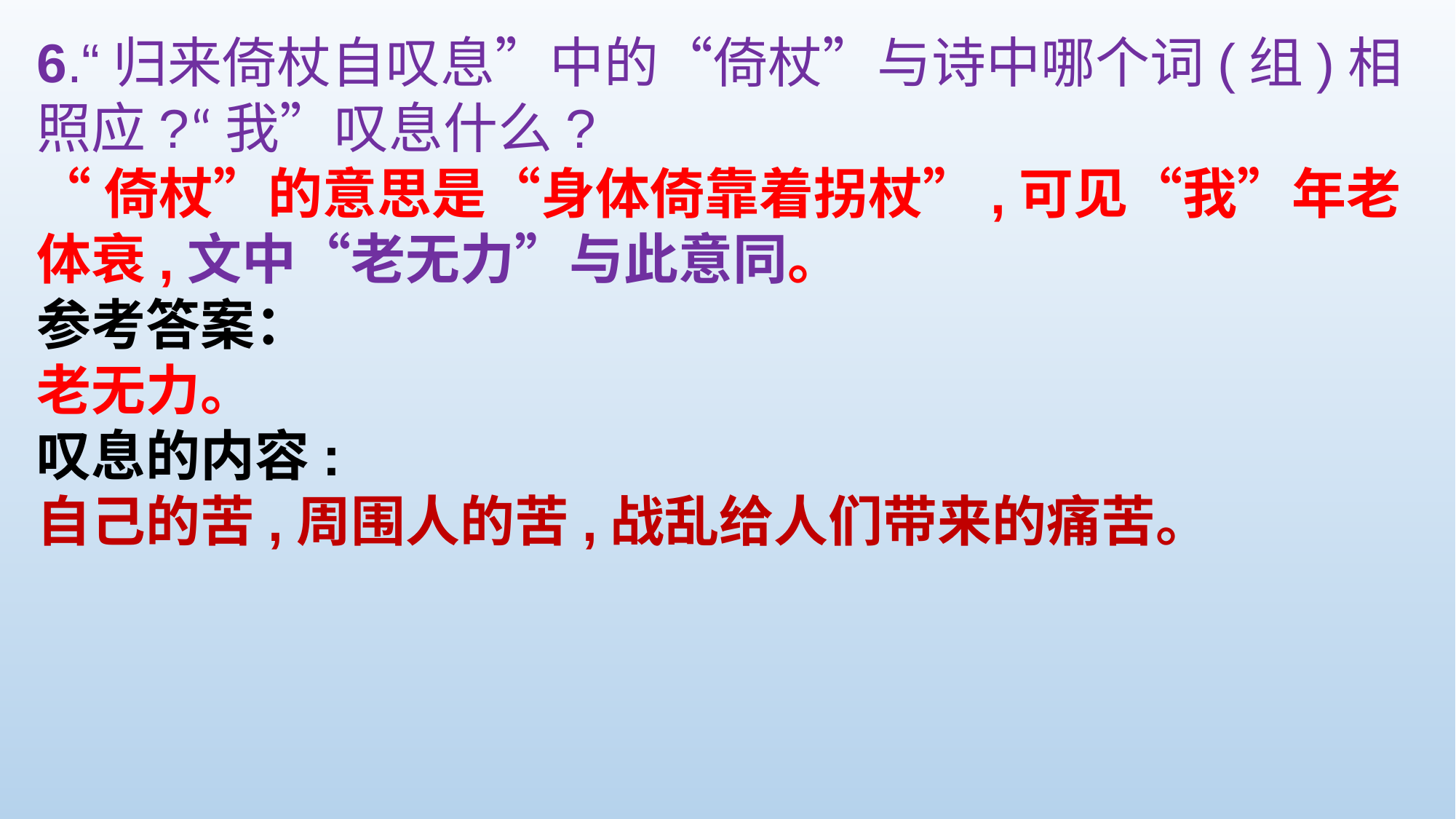

6.“归来倚杖自叹息”中的“倚杖”与诗中哪个词(组)相照应?“我”叹息什么?
“倚杖”的意思是“身体倚靠着拐杖”,可见“我”年老体衰,文中“老无力”与此意同。
参考答案：
老无力。
叹息的内容:
自己的苦,周围人的苦,战乱给人们带来的痛苦。